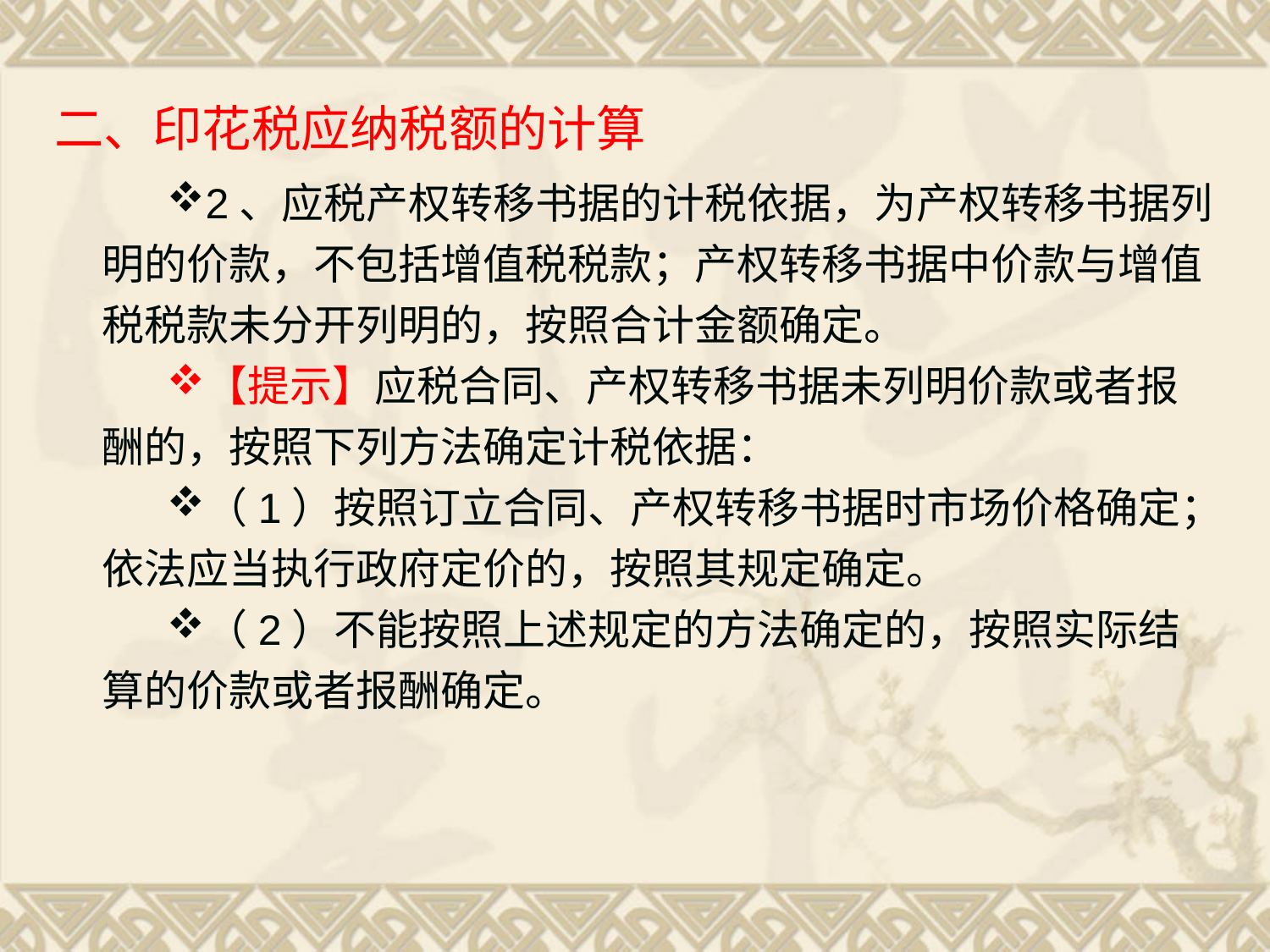

# 二、印花税应纳税额的计算
2、应税产权转移书据的计税依据，为产权转移书据列明的价款，不包括增值税税款；产权转移书据中价款与增值税税款未分开列明的，按照合计金额确定。
【提示】应税合同、产权转移书据未列明价款或者报酬的，按照下列方法确定计税依据：
（1）按照订立合同、产权转移书据时市场价格确定；依法应当执行政府定价的，按照其规定确定。
（2）不能按照上述规定的方法确定的，按照实际结算的价款或者报酬确定。